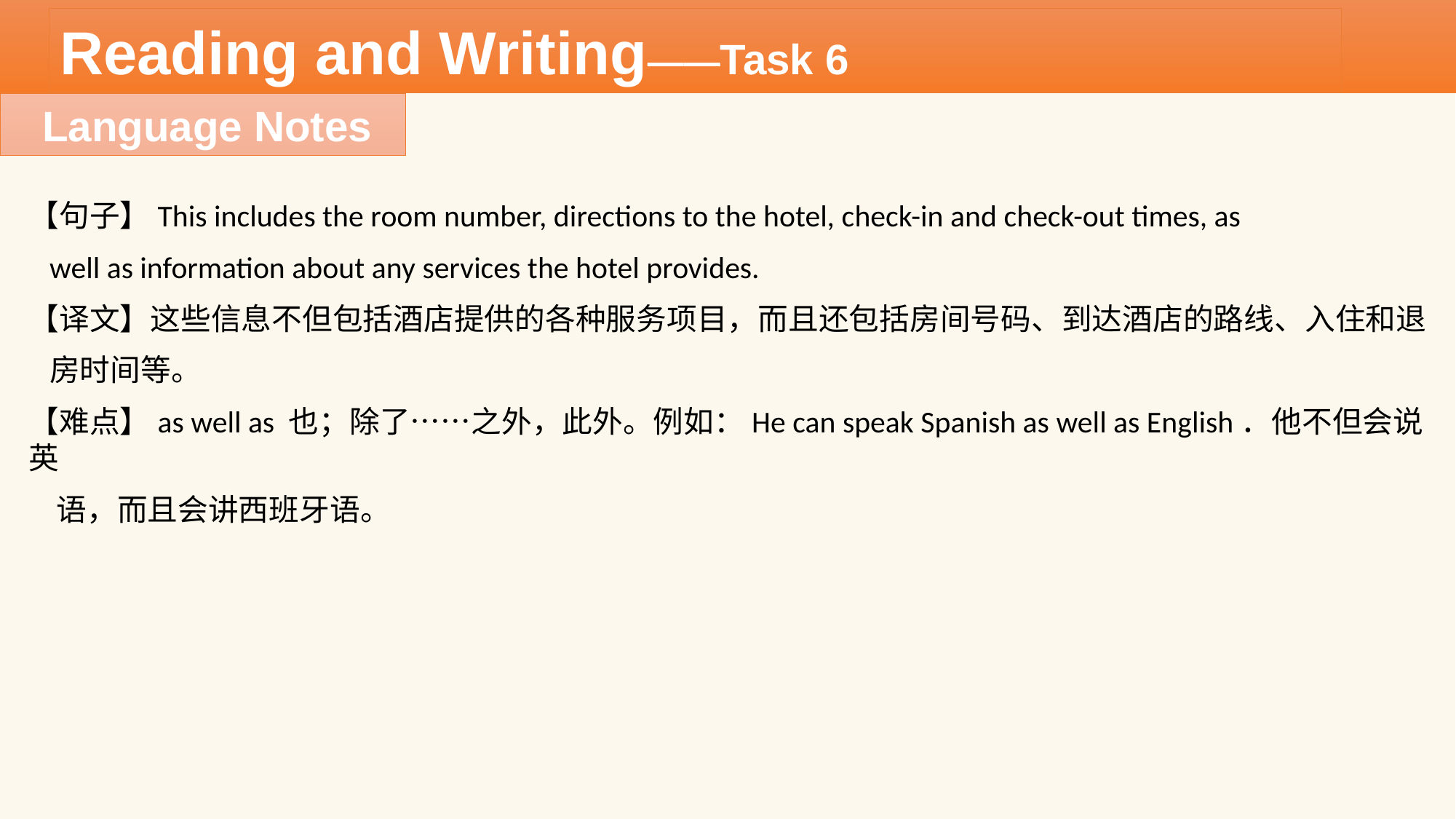

Reading and Writing——Task 6
Language Notes
【句子】This includes the room number, directions to the hotel, check-in and check-out times, as
   well as information about any services the hotel provides.
【译文】这些信息不但包括酒店提供的各种服务项目，而且还包括房间号码、到达酒店的路线、入住和退
  房时间等。
【难点】as well as 也；除了……之外，此外。例如：He can speak Spanish as well as English．他不但会说英
   语，而且会讲西班牙语。